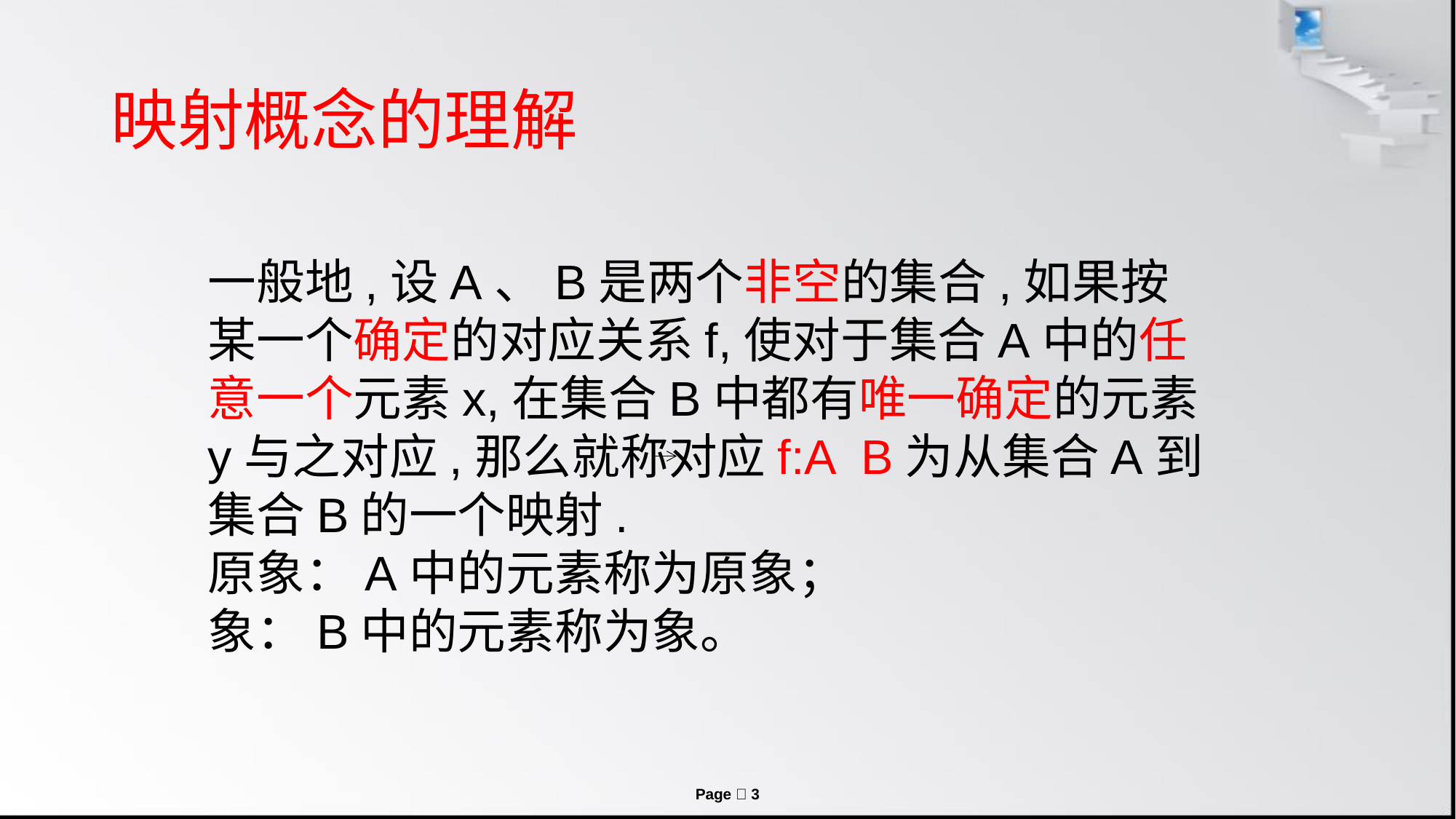

映射概念的理解

一般地,设A、B是两个非空的集合,如果按某一个确定的对应关系f,使对于集合A中的任意一个元素x,在集合B中都有唯一确定的元素y与之对应,那么就称对应f:A  B为从集合A到集合B的一个映射.
原象：A中的元素称为原象；
象：B中的元素称为象。